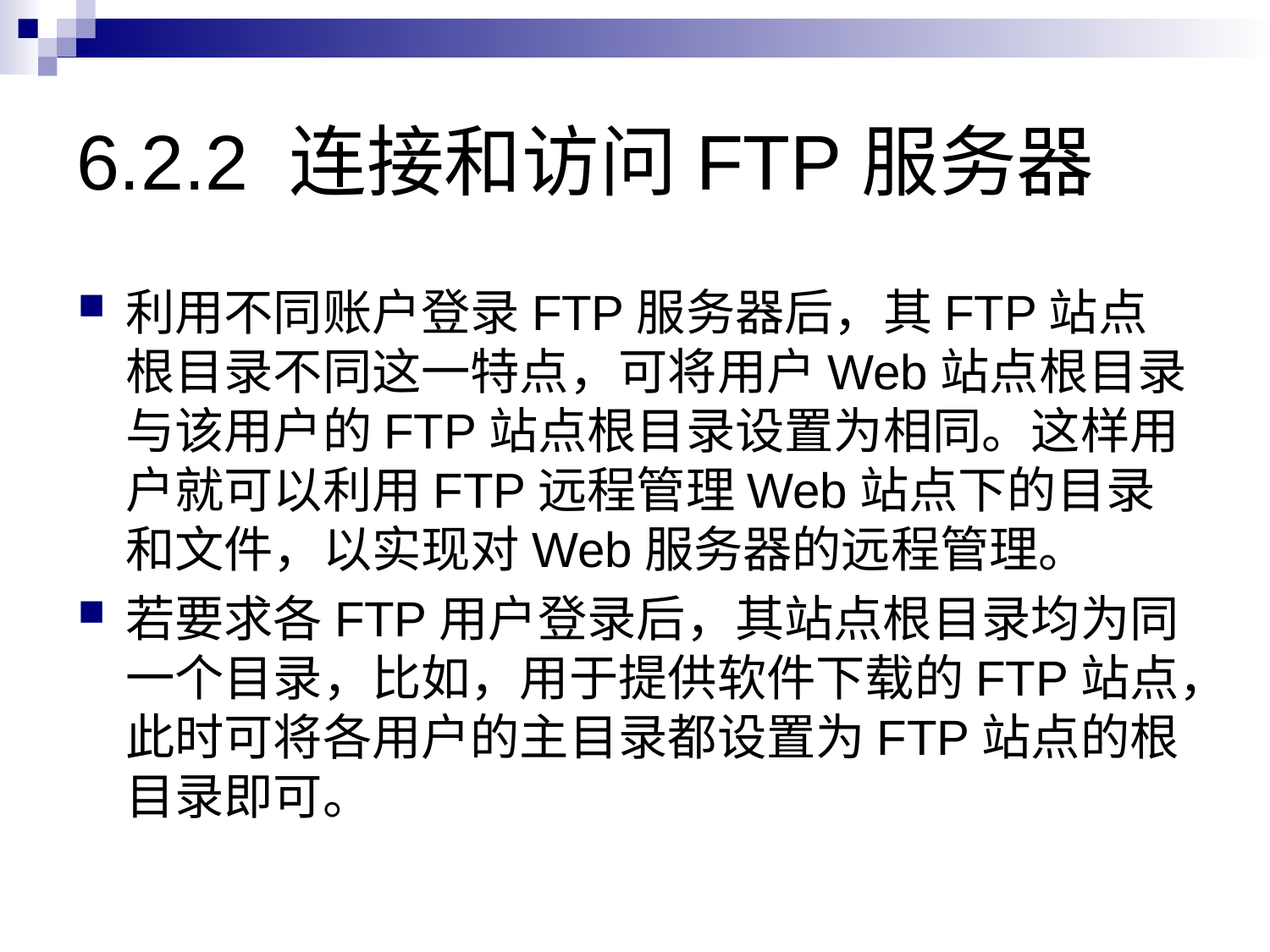

# 6.2.2 连接和访问FTP服务器
利用不同账户登录FTP服务器后，其FTP站点根目录不同这一特点，可将用户Web站点根目录与该用户的FTP站点根目录设置为相同。这样用户就可以利用FTP远程管理Web站点下的目录和文件，以实现对Web服务器的远程管理。
若要求各FTP用户登录后，其站点根目录均为同一个目录，比如，用于提供软件下载的FTP站点，此时可将各用户的主目录都设置为FTP站点的根目录即可。